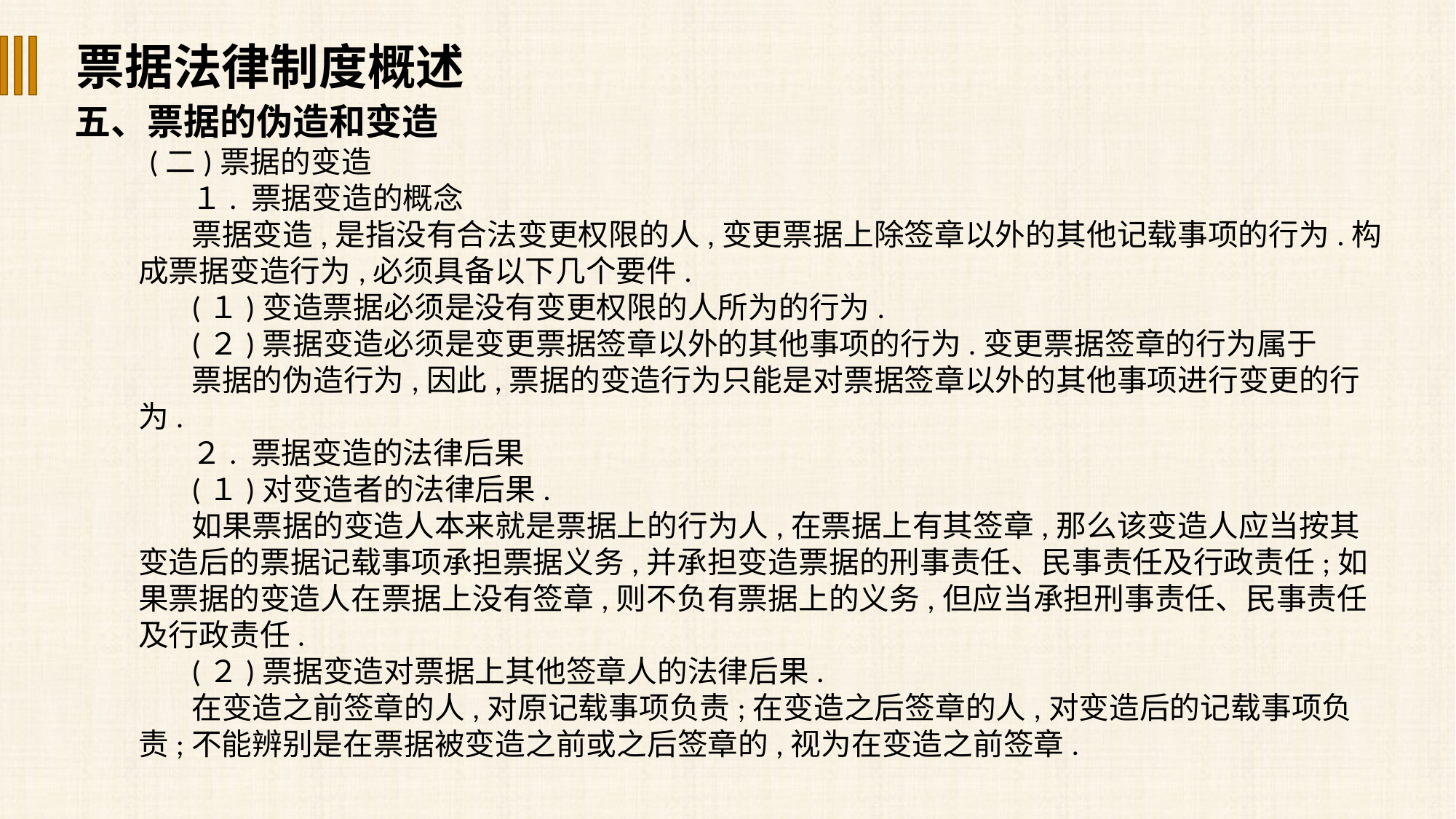

票据法律制度概述

五、票据的伪造和变造
(二)票据的变造
１. 票据变造的概念
票据变造,是指没有合法变更权限的人,变更票据上除签章以外的其他记载事项的行为.构成票据变造行为,必须具备以下几个要件.
(１)变造票据必须是没有变更权限的人所为的行为.
(２)票据变造必须是变更票据签章以外的其他事项的行为.变更票据签章的行为属于
票据的伪造行为,因此,票据的变造行为只能是对票据签章以外的其他事项进行变更的行为.
２. 票据变造的法律后果
(１)对变造者的法律后果.
如果票据的变造人本来就是票据上的行为人,在票据上有其签章,那么该变造人应当按其变造后的票据记载事项承担票据义务,并承担变造票据的刑事责任、民事责任及行政责任;如果票据的变造人在票据上没有签章,则不负有票据上的义务,但应当承担刑事责任、民事责任及行政责任.
(２)票据变造对票据上其他签章人的法律后果.
在变造之前签章的人,对原记载事项负责;在变造之后签章的人,对变造后的记载事项负责;不能辨别是在票据被变造之前或之后签章的,视为在变造之前签章.